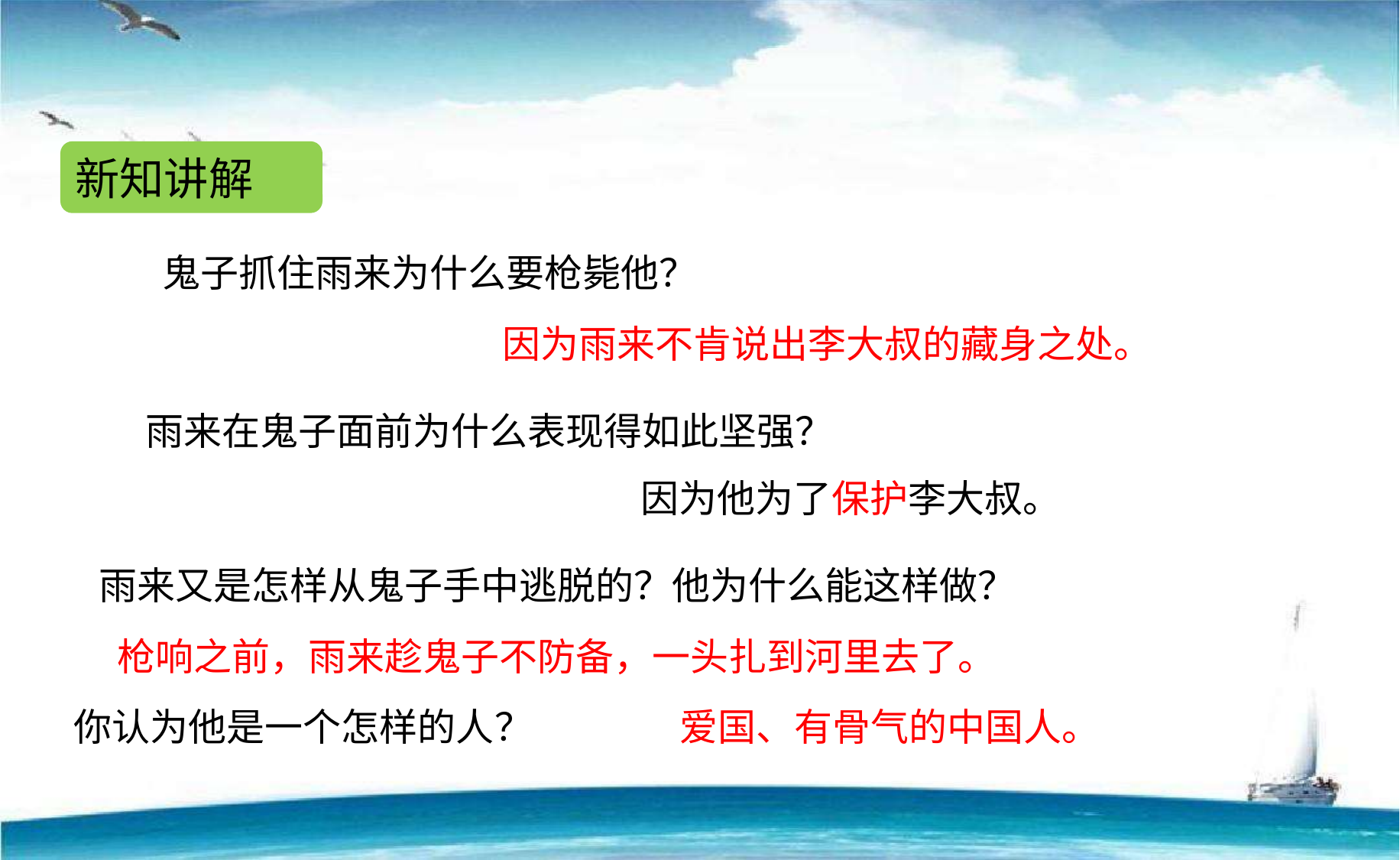

新知讲解
鬼子抓住雨来为什么要枪毙他？
因为雨来不肯说出李大叔的藏身之处。

雨来在鬼子面前为什么表现得如此坚强？
因为他为了保护李大叔。
雨来又是怎样从鬼子手中逃脱的？他为什么能这样做？
枪响之前，雨来趁鬼子不防备，一头扎到河里去了。
你认为他是一个怎样的人？
爱国、有骨气的中国人。